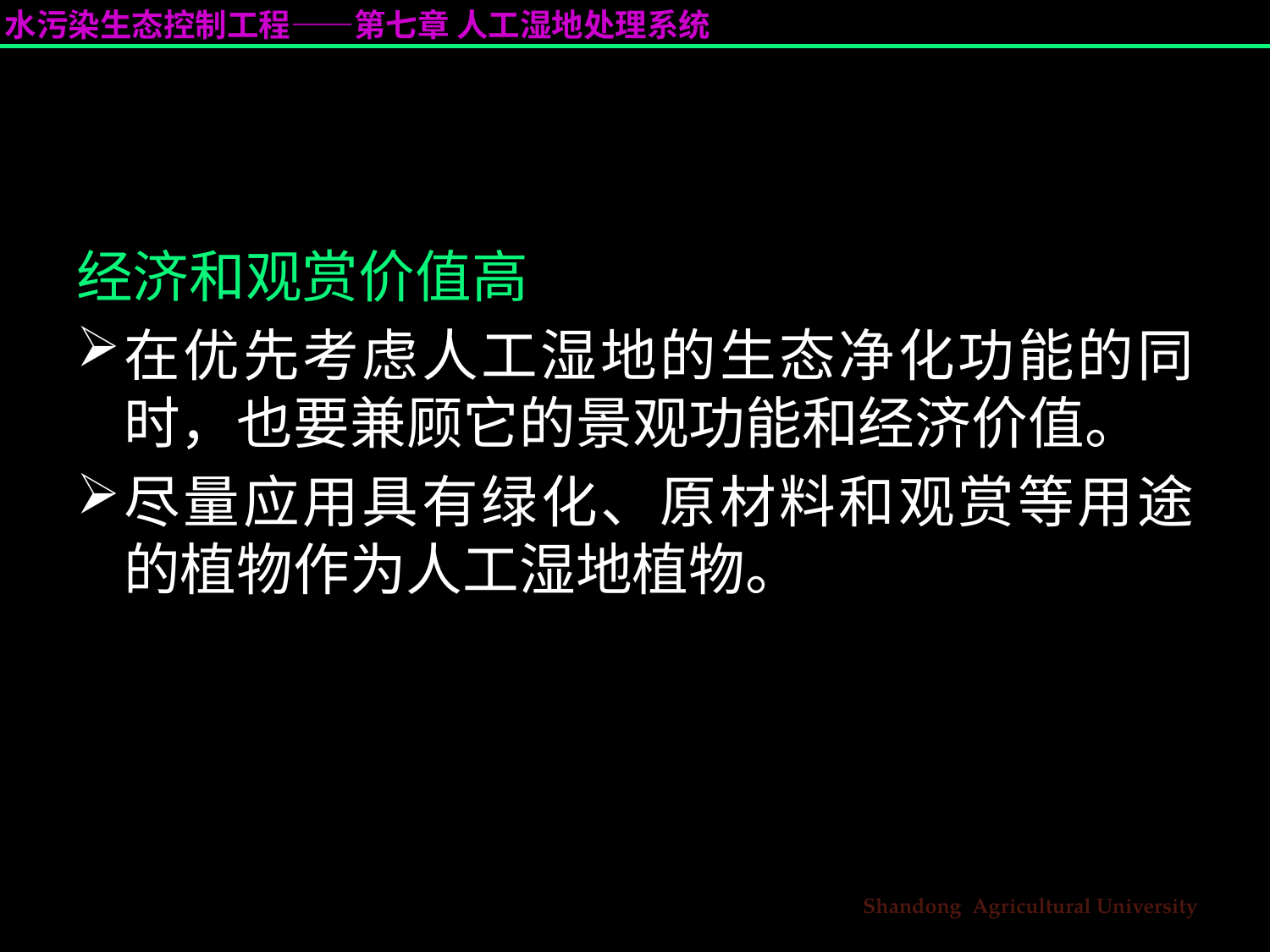

经济和观赏价值高
在优先考虑人工湿地的生态净化功能的同时，也要兼顾它的景观功能和经济价值。
尽量应用具有绿化、原材料和观赏等用途的植物作为人工湿地植物。